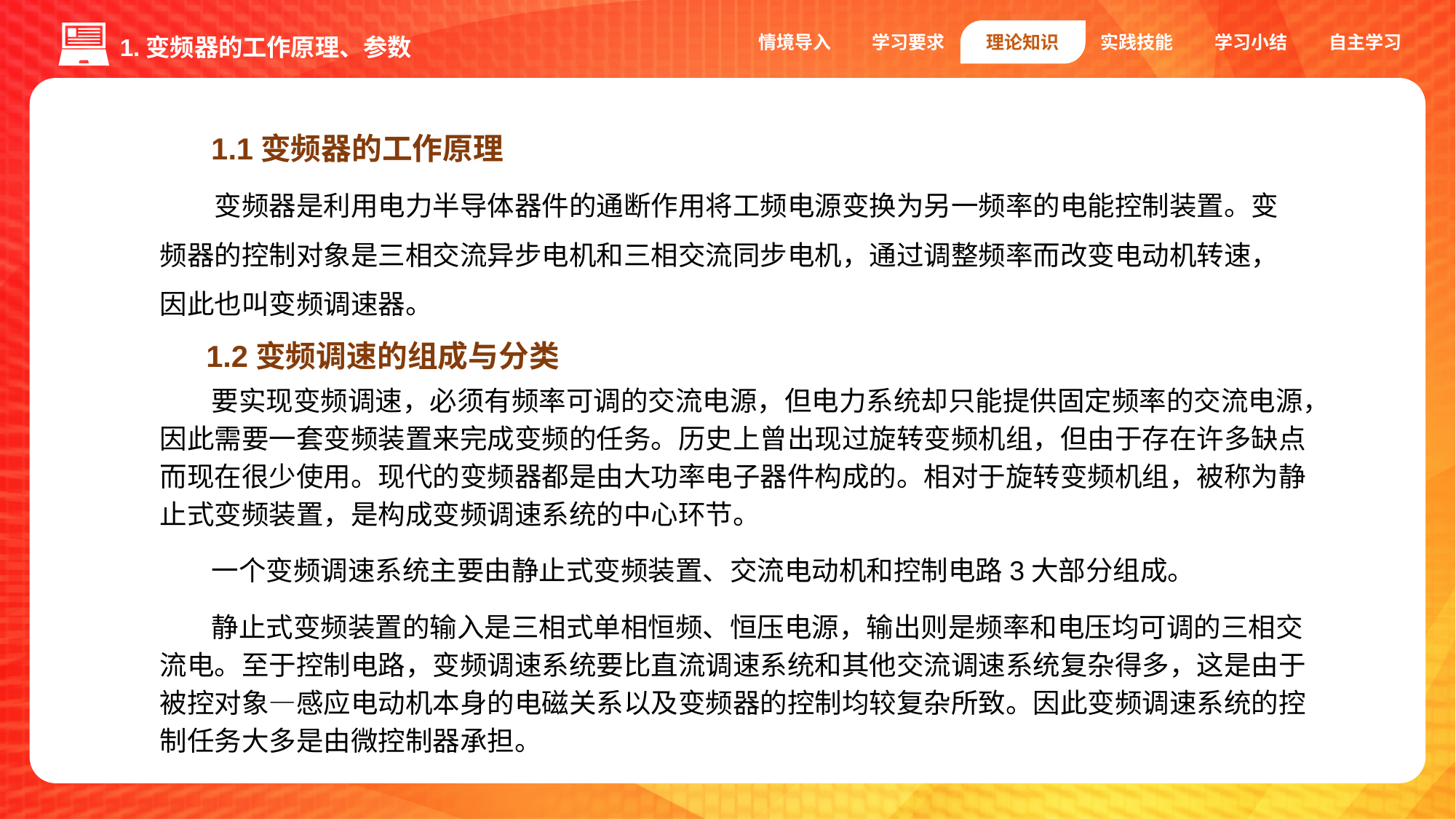

情境导入
学习要求
理论知识
实践技能
学习小结
自主学习

1.变频器的工作原理、参数
1.1变频器的工作原理
变频器是利用电力半导体器件的通断作用将工频电源变换为另一频率的电能控制装置。变频器的控制对象是三相交流异步电机和三相交流同步电机，通过调整频率而改变电动机转速，因此也叫变频调速器。
1.2变频调速的组成与分类
要实现变频调速，必须有频率可调的交流电源，但电力系统却只能提供固定频率的交流电源，因此需要一套变频装置来完成变频的任务。历史上曾出现过旋转变频机组，但由于存在许多缺点而现在很少使用。现代的变频器都是由大功率电子器件构成的。相对于旋转变频机组，被称为静止式变频装置，是构成变频调速系统的中心环节。
一个变频调速系统主要由静止式变频装置、交流电动机和控制电路3大部分组成。
静止式变频装置的输入是三相式单相恒频、恒压电源，输出则是频率和电压均可调的三相交流电。至于控制电路，变频调速系统要比直流调速系统和其他交流调速系统复杂得多，这是由于被控对象—感应电动机本身的电磁关系以及变频器的控制均较复杂所致。因此变频调速系统的控制任务大多是由微控制器承担。